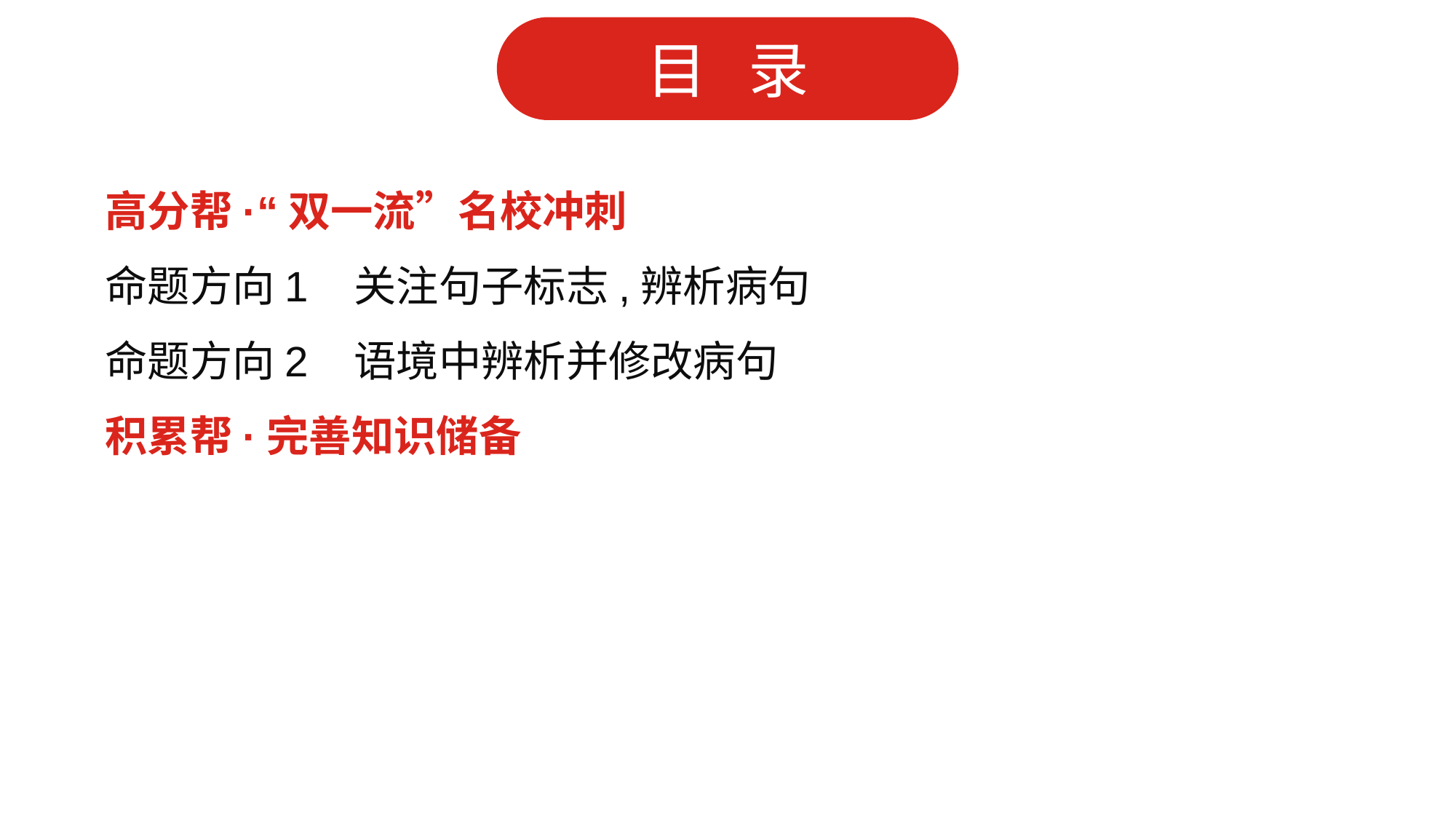

高分帮·“双一流”名校冲刺
命题方向1   关注句子标志,辨析病句
命题方向2   语境中辨析并修改病句
积累帮·完善知识储备